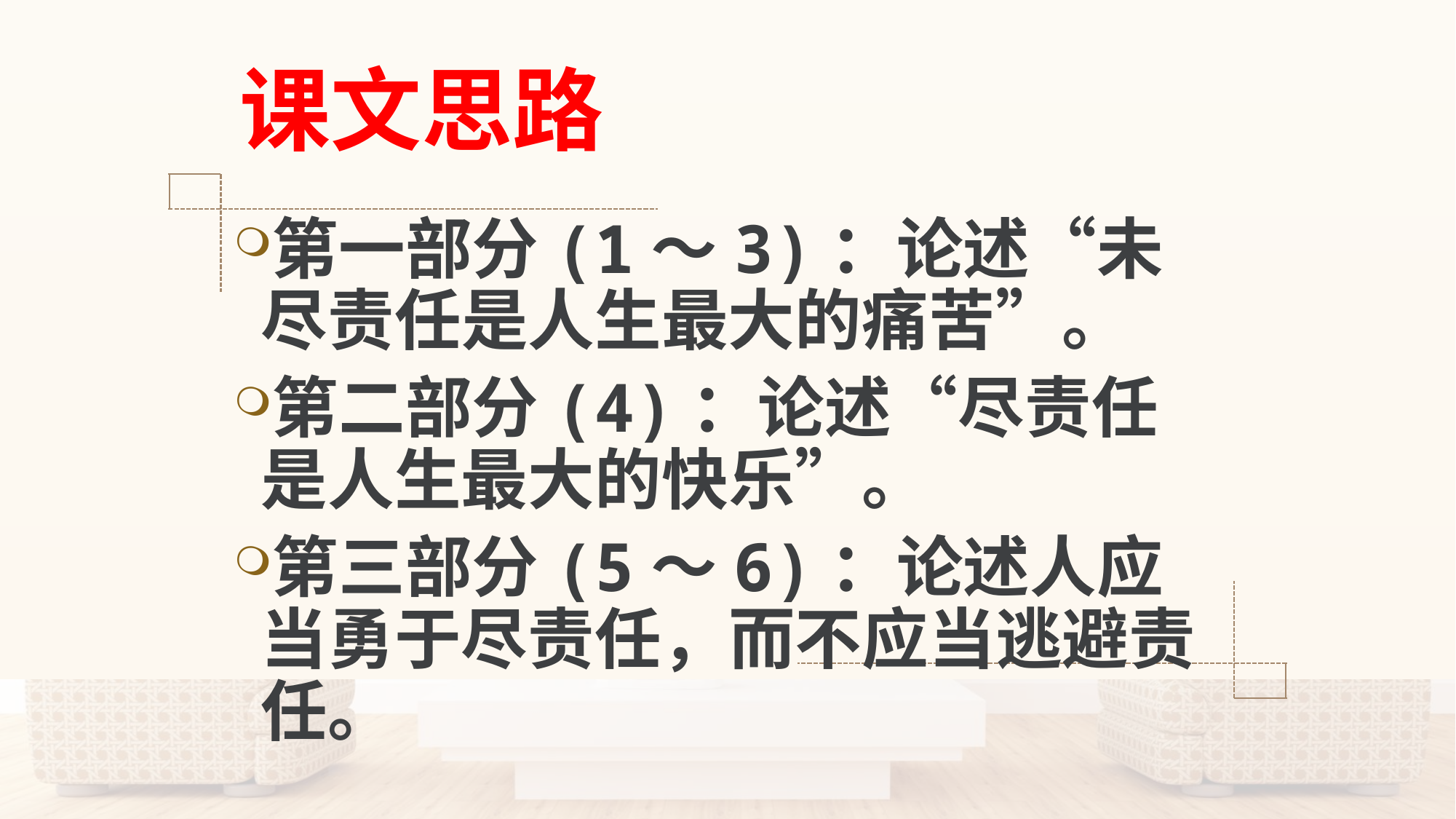

# 课文思路
第一部分(1～3)：论述“未尽责任是人生最大的痛苦”。
第二部分(4)：论述“尽责任是人生最大的快乐”。
第三部分(5～6)：论述人应当勇于尽责任，而不应当逃避责任。